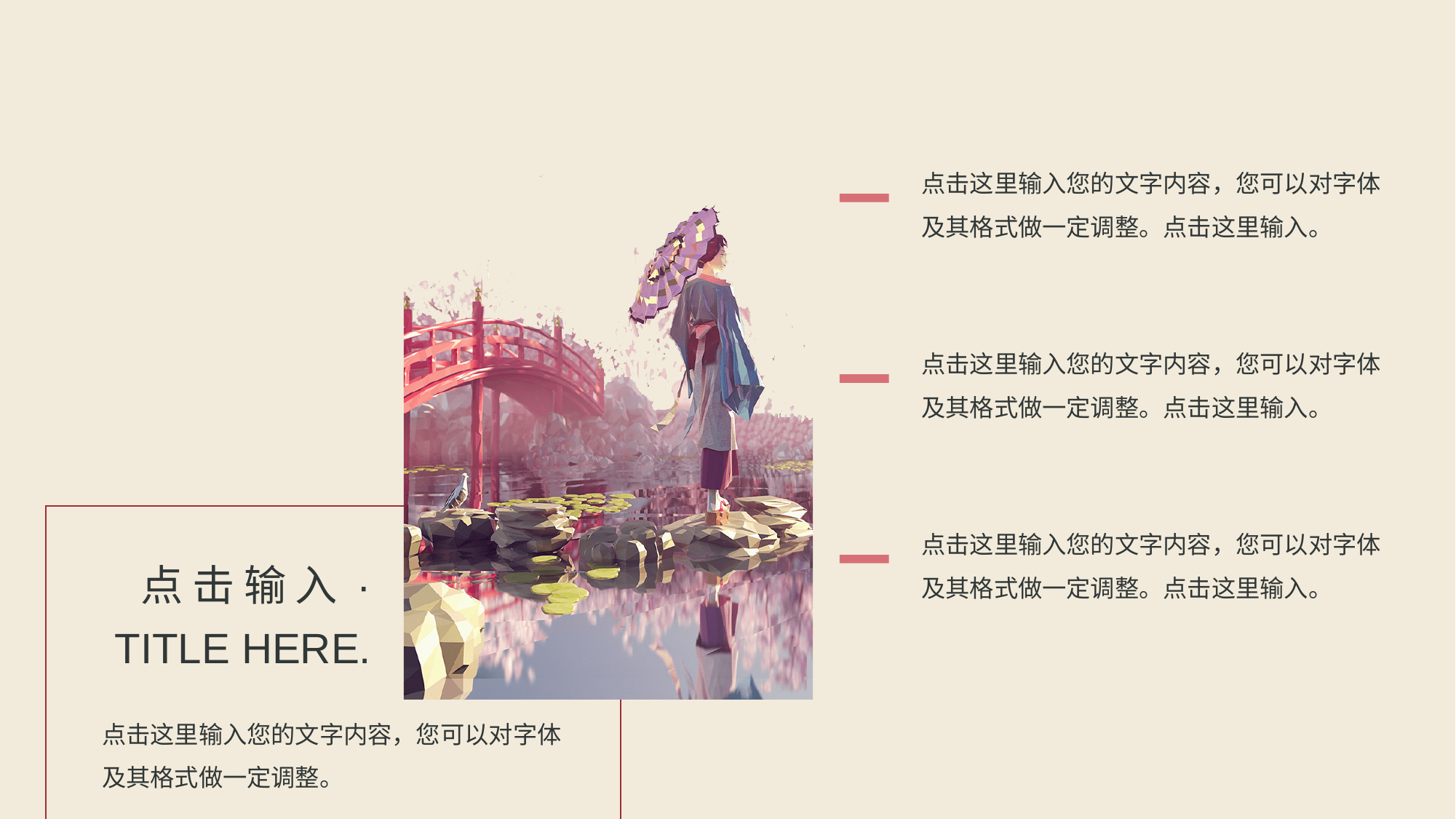

点击输入·
TITLE HERE.
点击这里输入您的文字内容，您可以对字体及其格式做一定调整。
点击这里输入您的文字内容，您可以对字体及其格式做一定调整。点击这里输入。
点击这里输入您的文字内容，您可以对字体及其格式做一定调整。点击这里输入。
点击这里输入您的文字内容，您可以对字体及其格式做一定调整。点击这里输入。